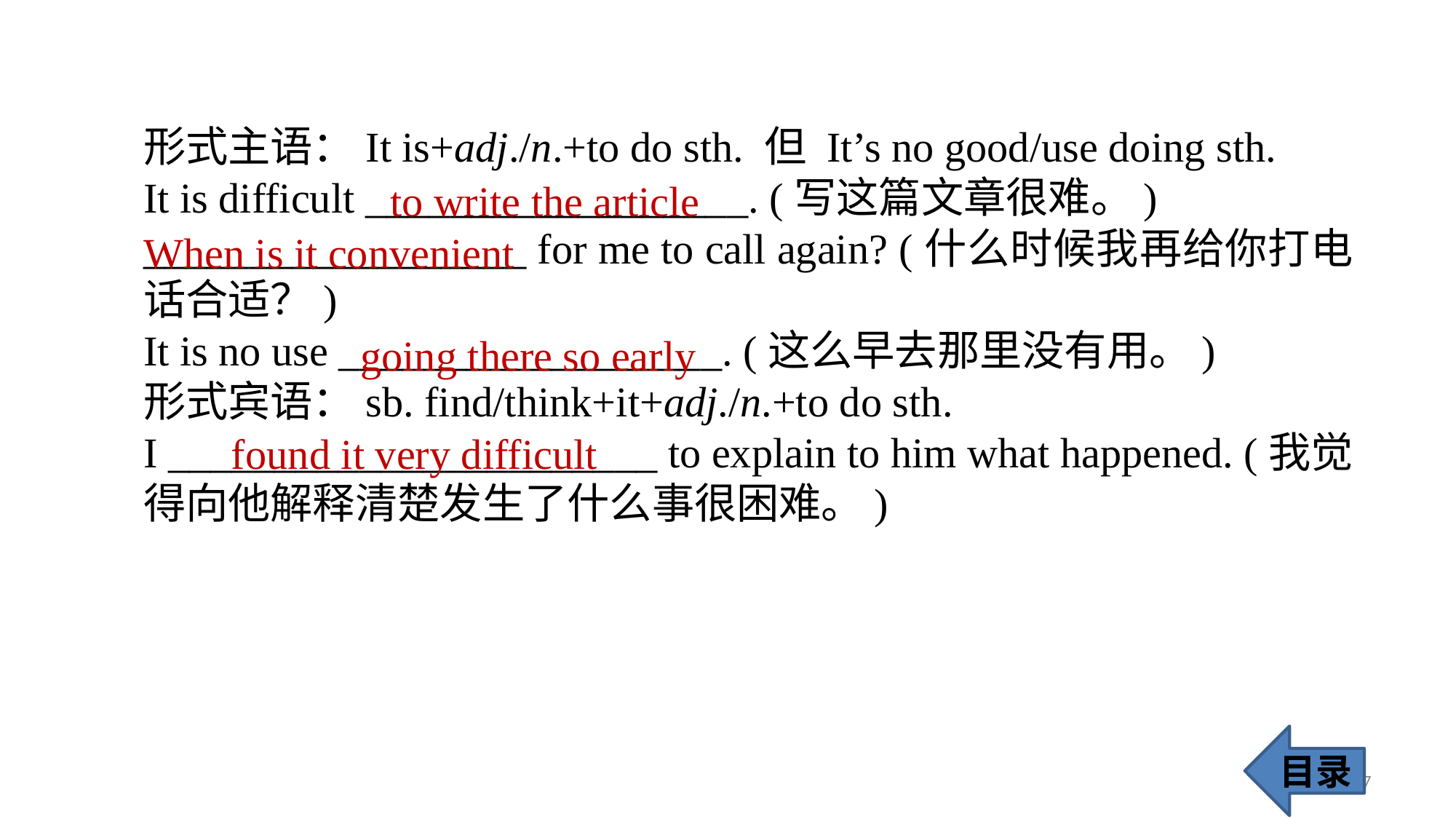

形式主语：It is+adj./n.+to do sth. 但 It’s no good/use doing sth.
It is difficult __________________. (写这篇文章很难。)
__________________ for me to call again? (什么时候我再给你打电话合适？)
It is no use __________________. (这么早去那里没有用。)
形式宾语：sb. find/think+it+adj./n.+to do sth.
I _______________________ to explain to him what happened. (我觉得向他解释清楚发生了什么事很困难。)
to write the article
When is it convenient
going there so early
found it very difficult
目录
77